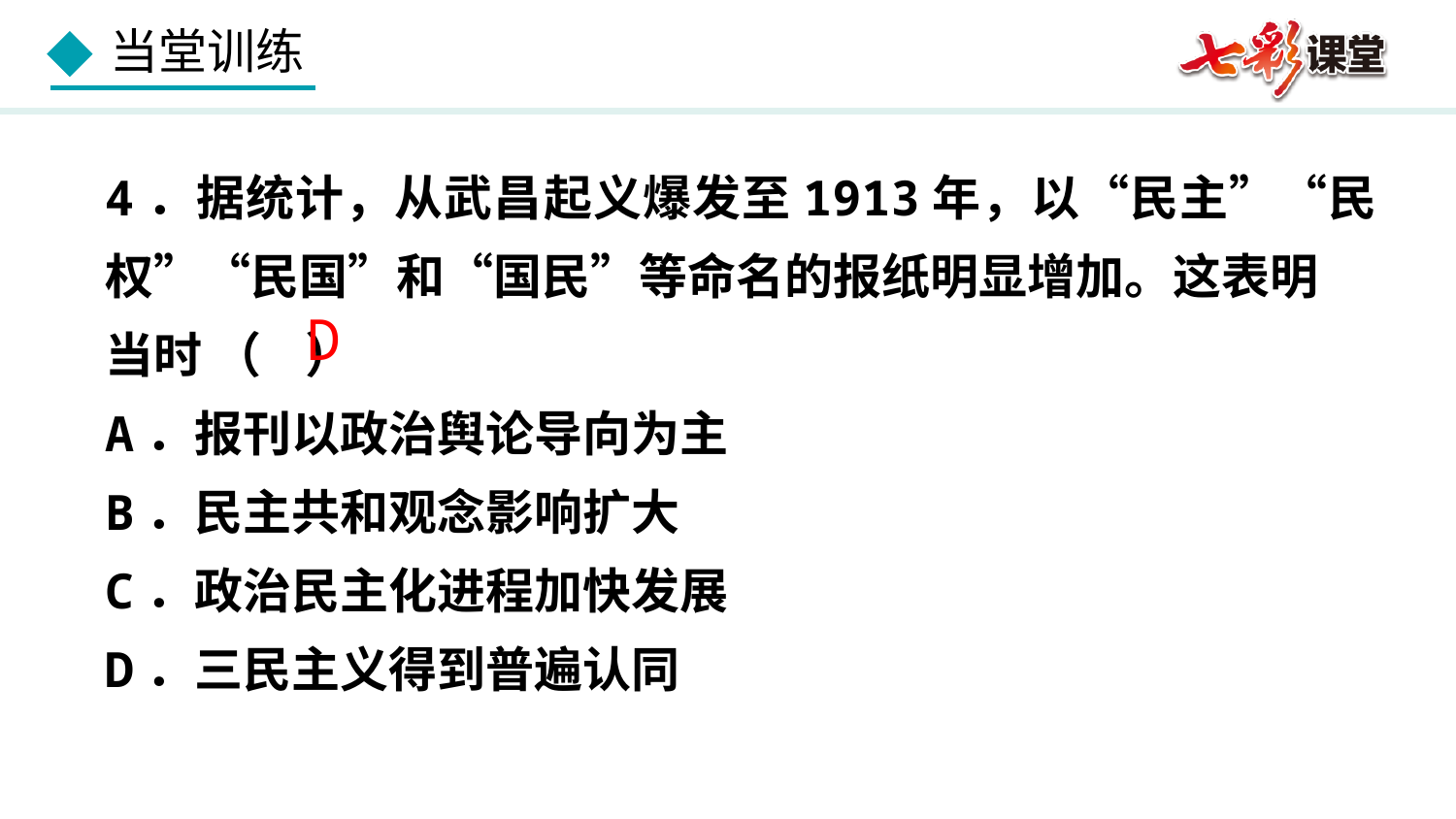

4．据统计，从武昌起义爆发至1913年，以“民主”“民权”“民国”和“国民”等命名的报纸明显增加。这表明
当时 （    ）
A．报刊以政治舆论导向为主
B．民主共和观念影响扩大
C．政治民主化进程加快发展
D．三民主义得到普遍认同
D